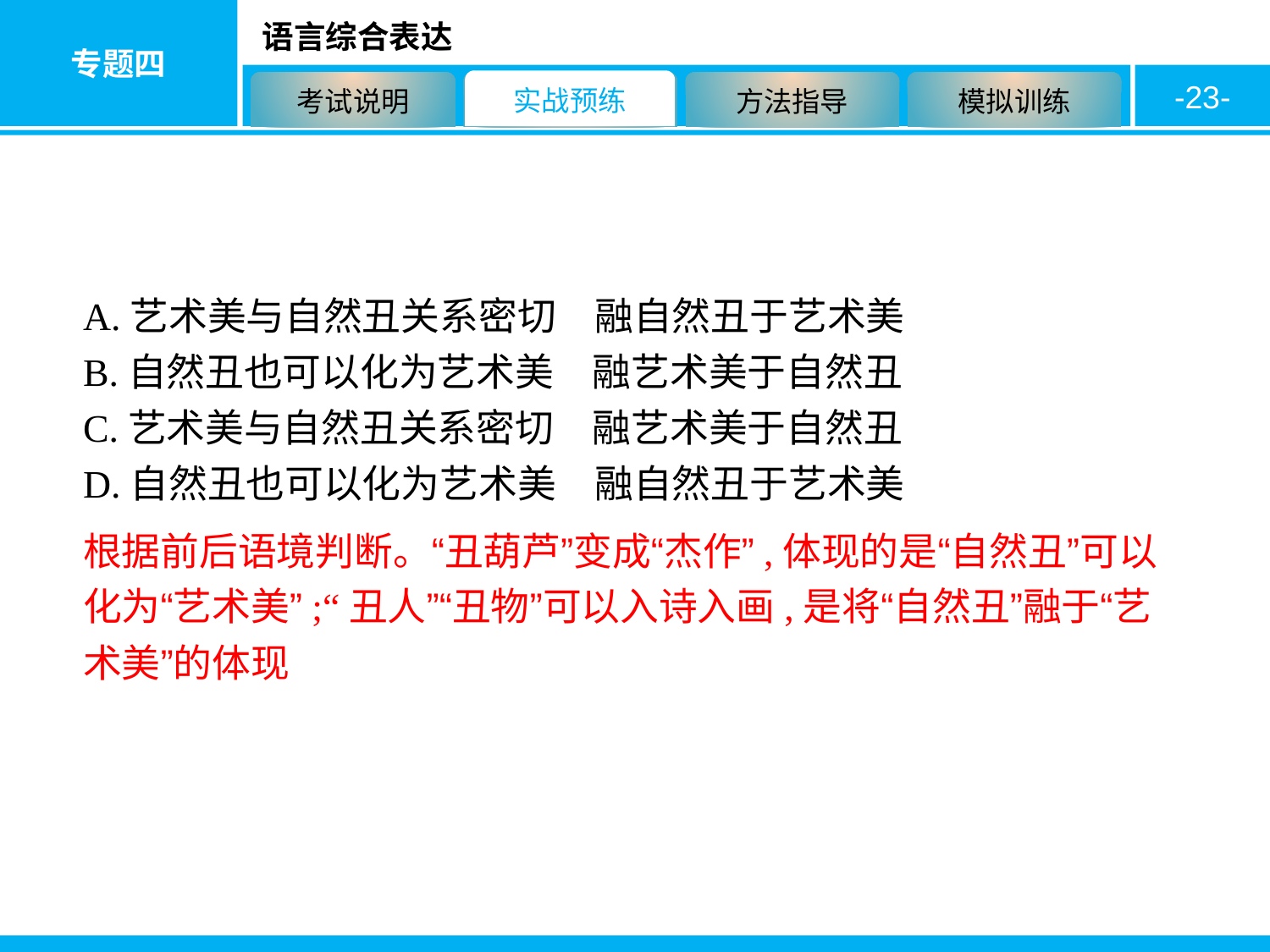

-23-
A.艺术美与自然丑关系密切　融自然丑于艺术美
B.自然丑也可以化为艺术美　融艺术美于自然丑
C.艺术美与自然丑关系密切　融艺术美于自然丑
D.自然丑也可以化为艺术美　融自然丑于艺术美
根据前后语境判断。“丑葫芦”变成“杰作”,体现的是“自然丑”可以化为“艺术美”;“丑人”“丑物”可以入诗入画,是将“自然丑”融于“艺术美”的体现